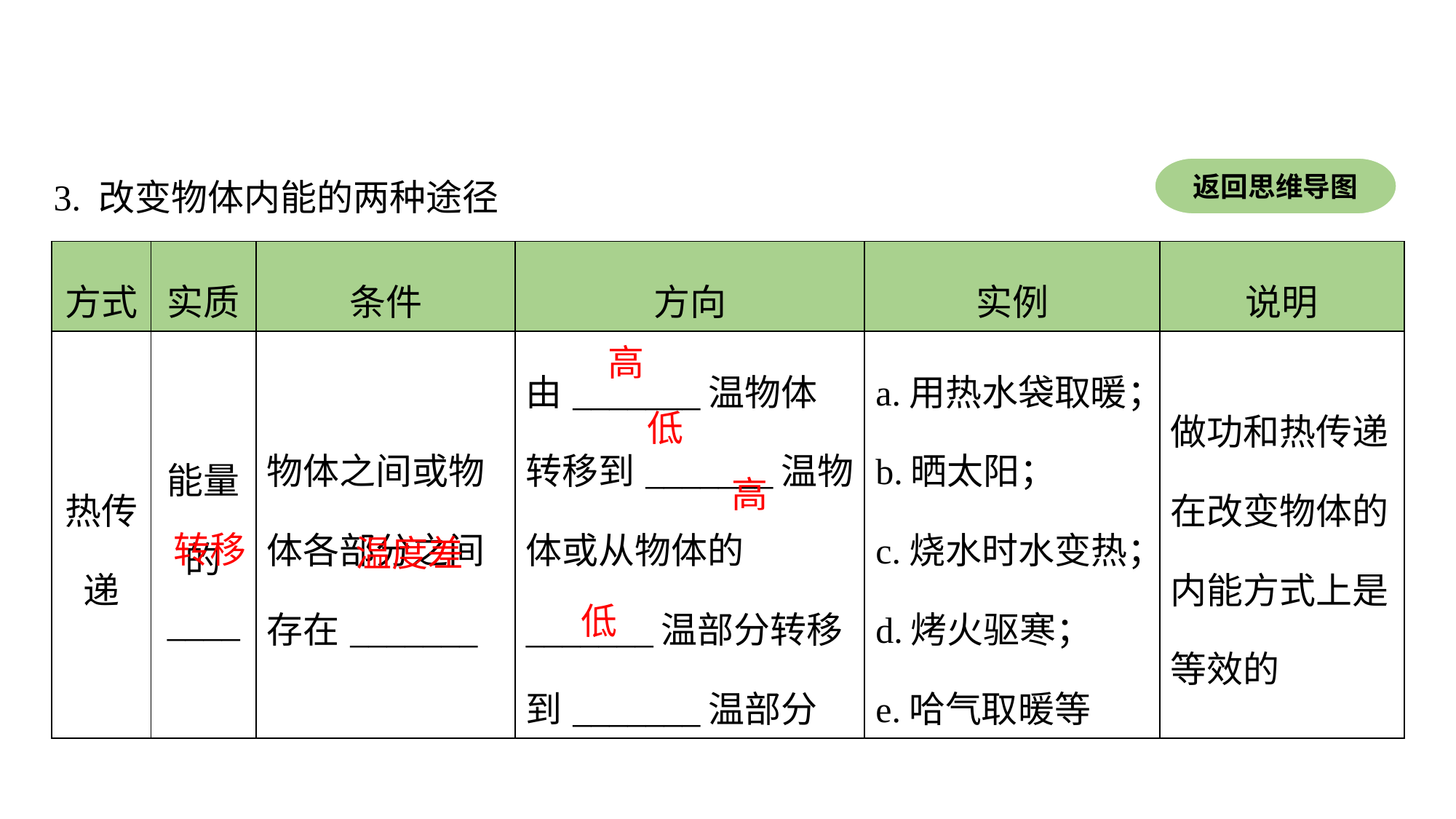

返回思维导图
3. 改变物体内能的两种途径
| 方式 | 实质 | 条件 | 方向 | 实例 | 说明 |
| --- | --- | --- | --- | --- | --- |
| 热传递 | 能量的 \_\_\_\_ | 物体之间或物体各部分之间存在\_\_\_\_\_\_\_ | 由\_\_\_\_\_\_\_温物体转移到\_\_\_\_\_\_\_温物体或从物体的\_\_\_\_\_\_\_温部分转移到\_\_\_\_\_\_\_温部分 | a.用热水袋取暖； b.晒太阳； c.烧水时水变热； d.烤火驱寒； e.哈气取暖等 | 做功和热传递在改变物体的内能方式上是等效的 |
高
低
高
转移
温度差
低